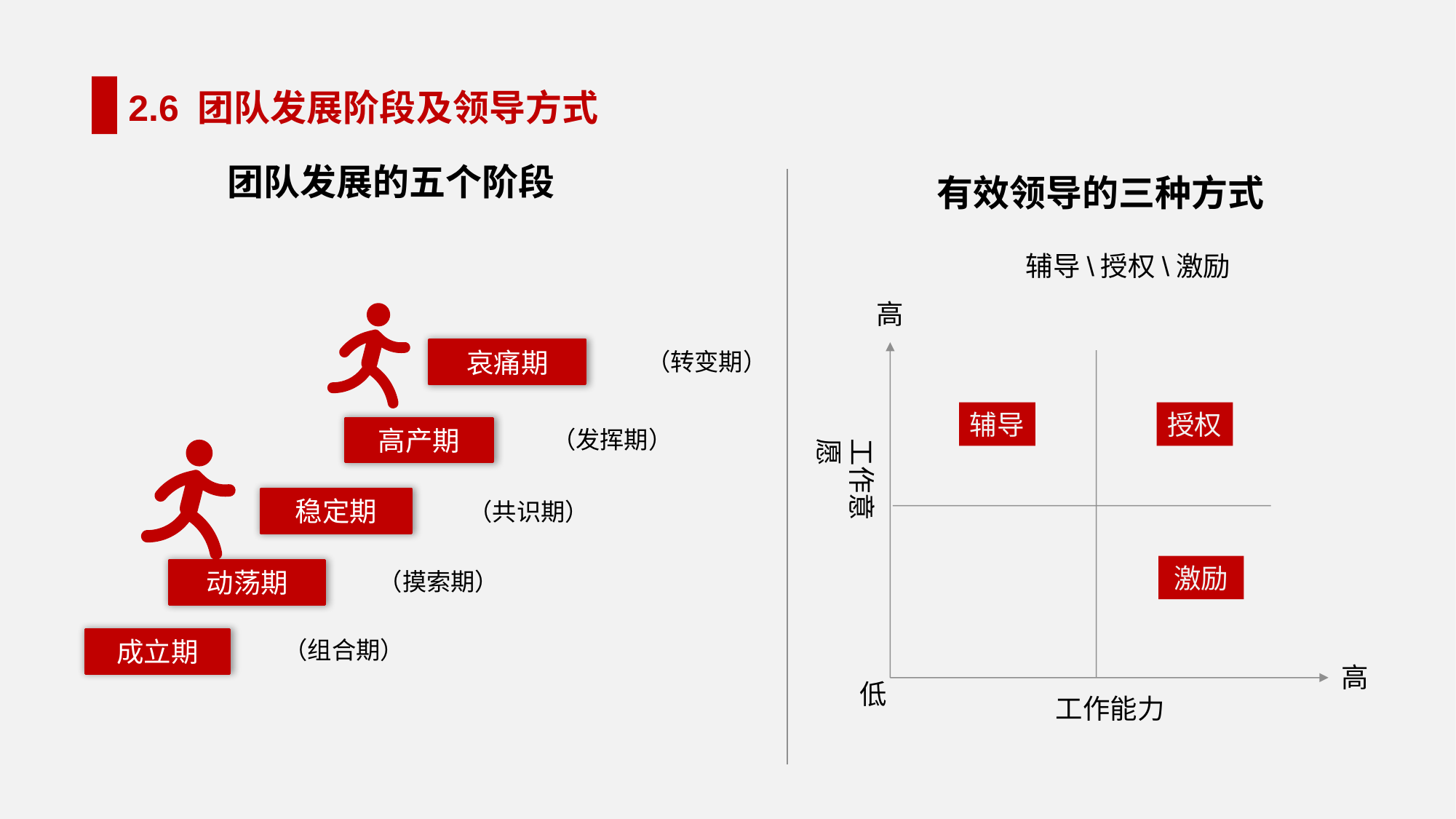

2.6 团队发展阶段及领导方式
团队发展的五个阶段
有效领导的三种方式
辅导\授权\激励
高

辅导
授权
工作意愿

激励
高
低

工作能力

哀痛期
（转变期）
高产期
（发挥期）

稳定期
（共识期）
动荡期
（摸索期）
成立期
（组合期）